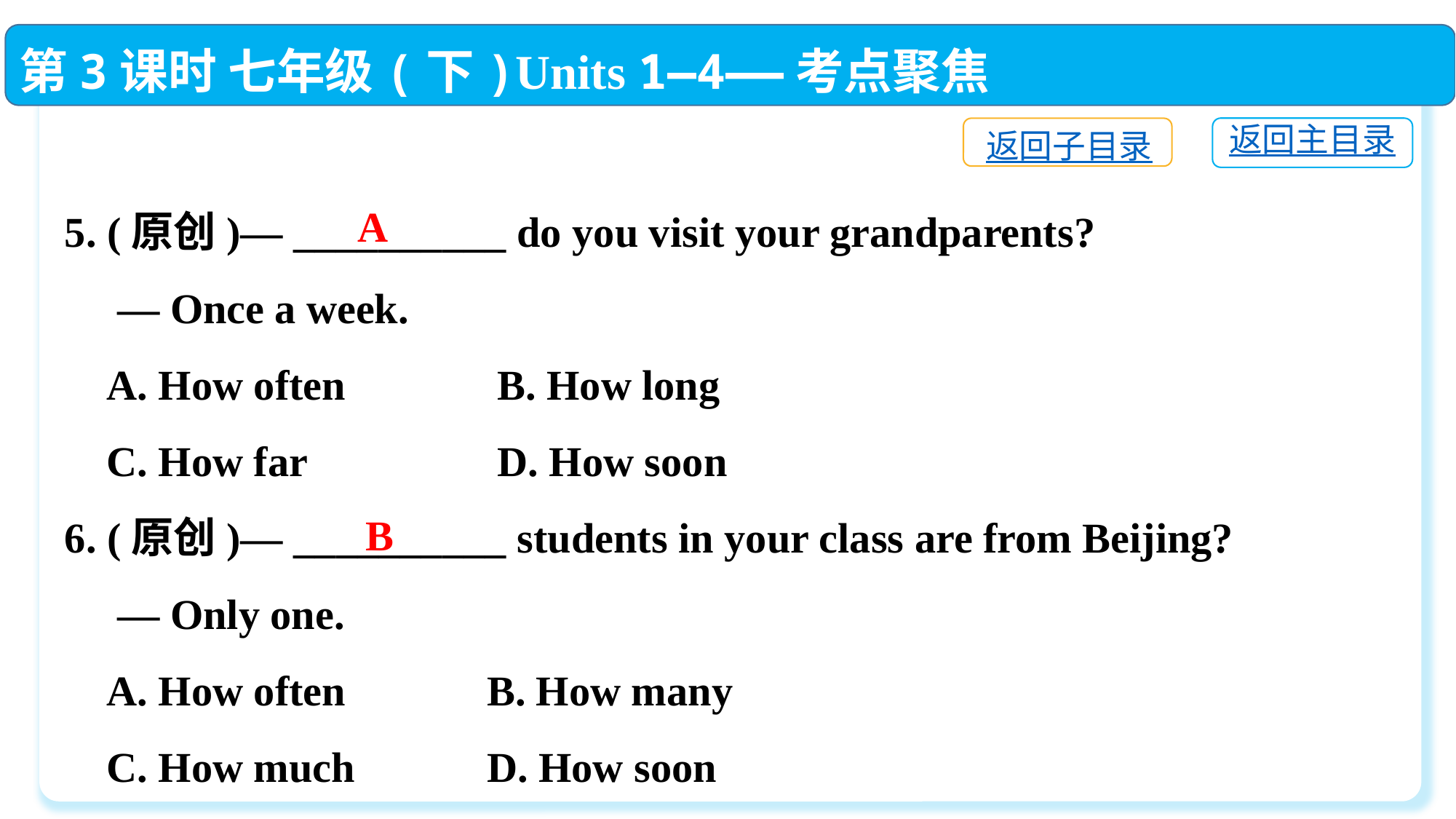

第3课时 七年级(下)Units 1—4——考点聚焦

返回主目录

返回子目录
5. (原创)— __________ do you visit your grandparents?
     — Once a week.
    A. How often	          B. How long
    C. How far	          D. How soon
6. (原创)— __________ students in your class are from Beijing?
     — Only one.
    A. How often	         B. How many
    C. How much	         D. How soon
A

B